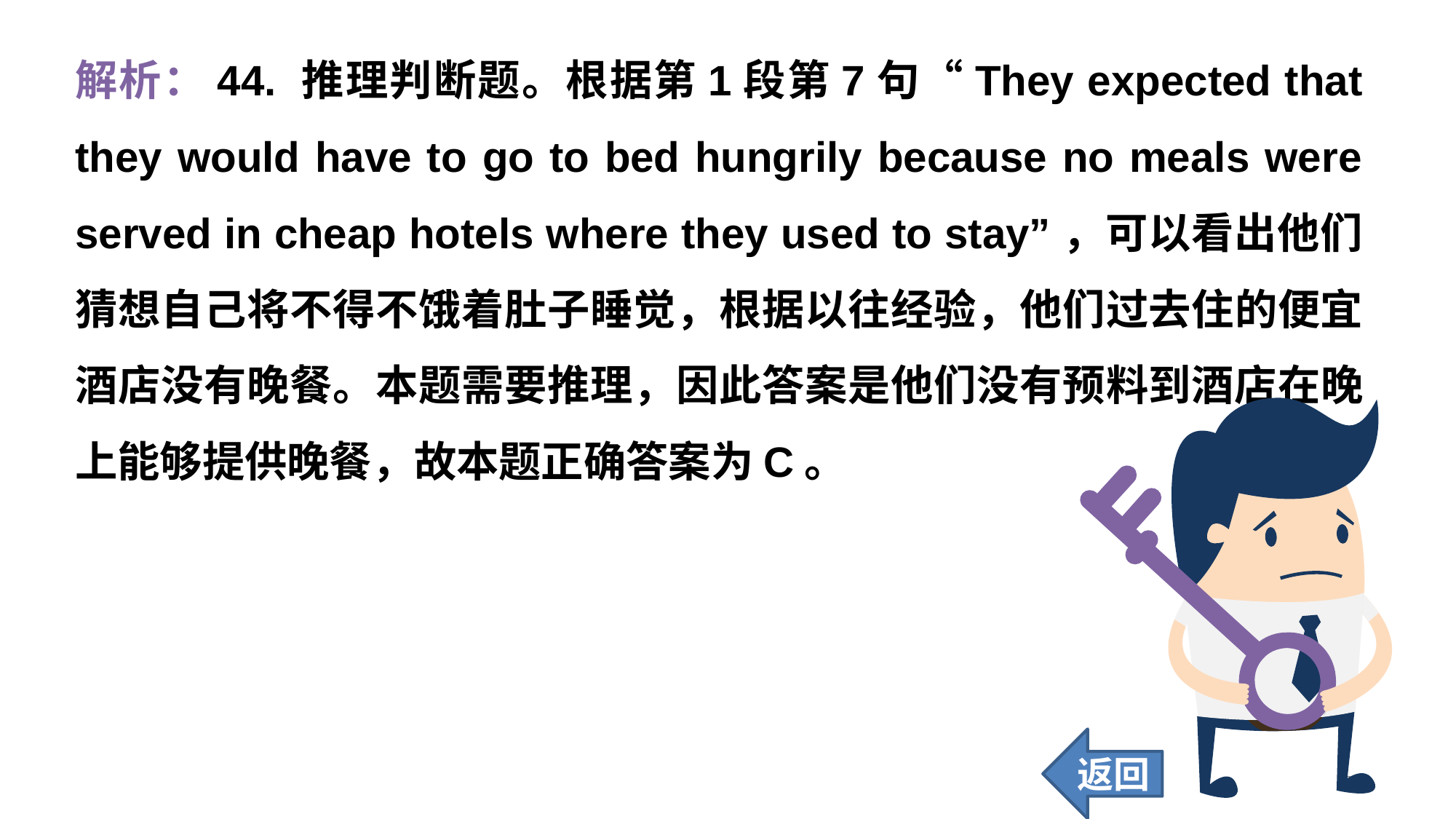

解析：44. 推理判断题。根据第1段第7句“They expected that they would have to go to bed hungrily because no meals were served in cheap hotels where they used to stay”，可以看出他们猜想自己将不得不饿着肚子睡觉，根据以往经验，他们过去住的便宜酒店没有晚餐。本题需要推理，因此答案是他们没有预料到酒店在晚上能够提供晚餐，故本题正确答案为C。

返回
365